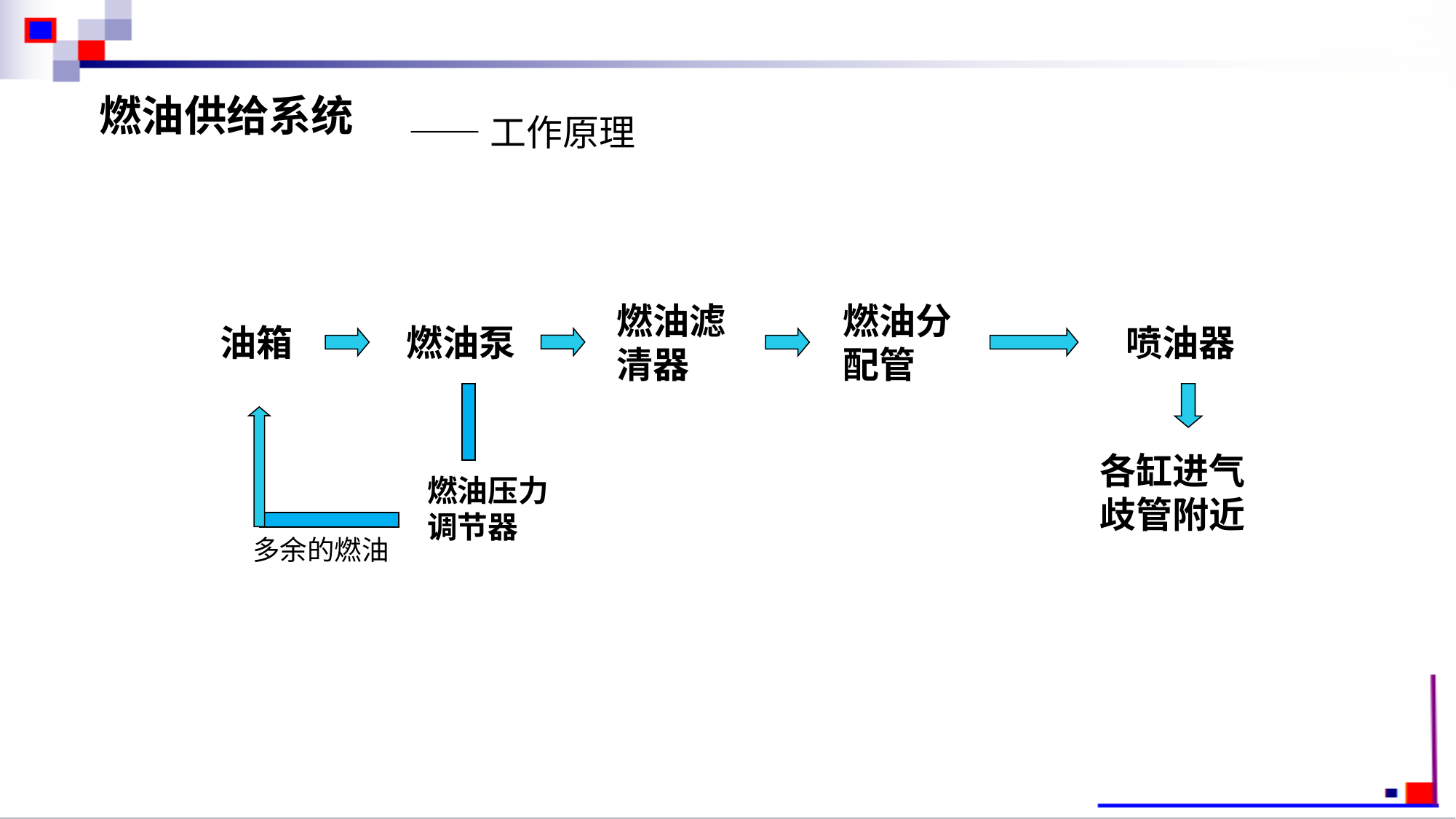

燃油供给系统
——工作原理
燃油滤清器
燃油分配管
喷油器
油箱
燃油泵

各缸进气歧管附近
燃油压力调节器
多余的燃油